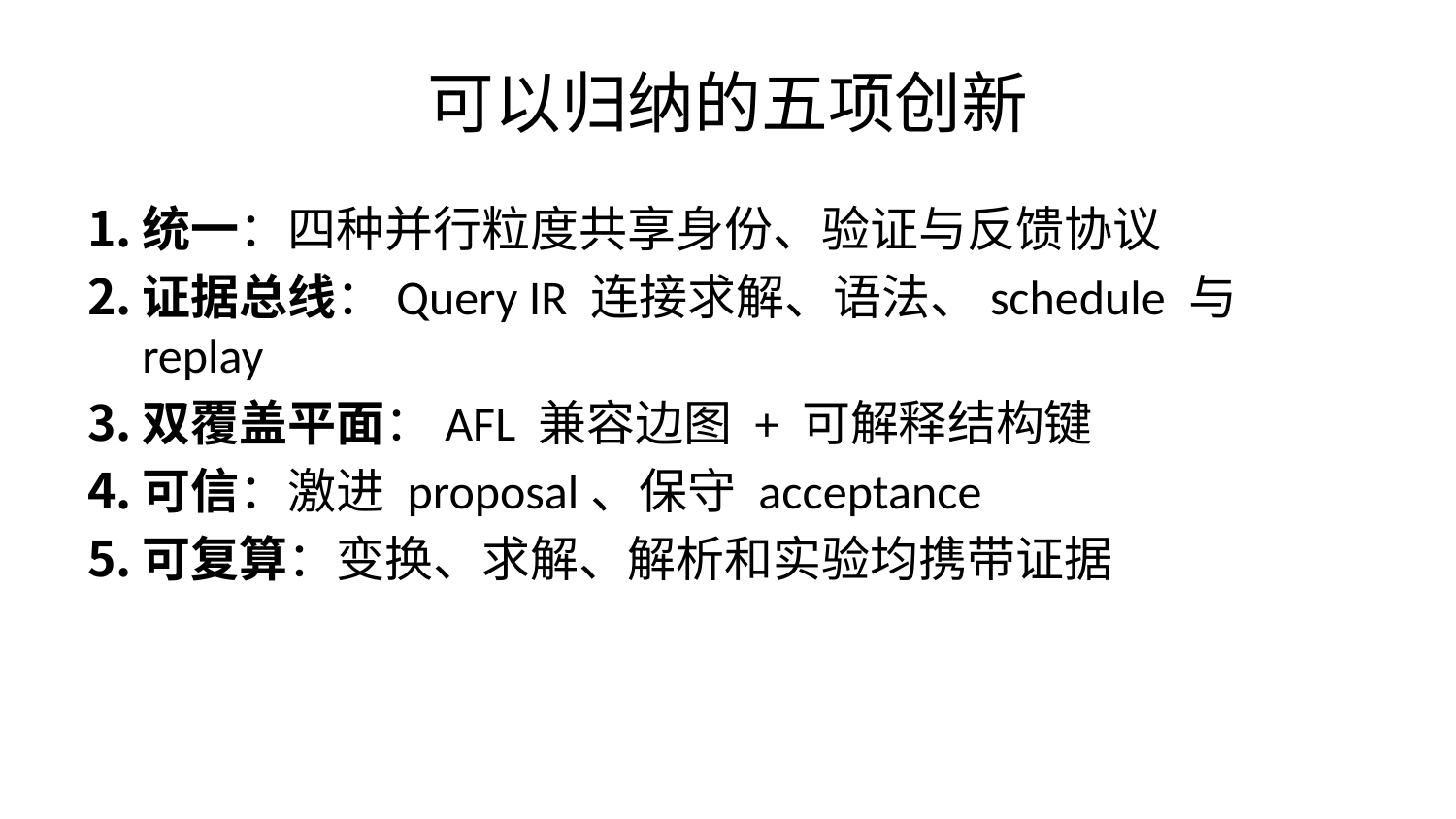

# 可以归纳的五项创新
统一：四种并行粒度共享身份、验证与反馈协议
证据总线：Query IR 连接求解、语法、schedule 与 replay
双覆盖平面：AFL 兼容边图 + 可解释结构键
可信：激进 proposal、保守 acceptance
可复算：变换、求解、解析和实验均携带证据